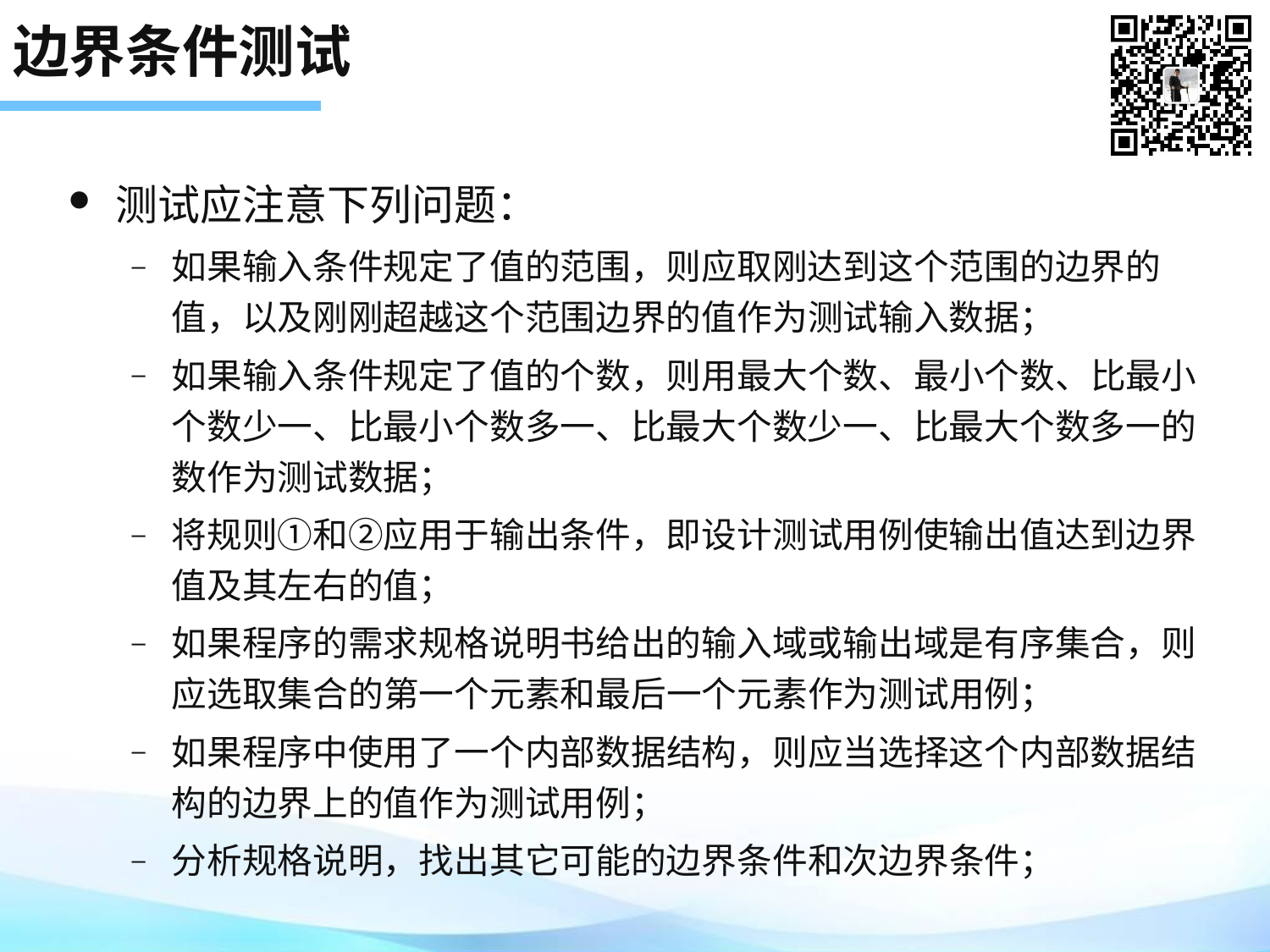

# 边界条件测试
测试应注意下列问题：
如果输入条件规定了值的范围，则应取刚达到这个范围的边界的值，以及刚刚超越这个范围边界的值作为测试输入数据；
如果输入条件规定了值的个数，则用最大个数、最小个数、比最小个数少一、比最小个数多一、比最大个数少一、比最大个数多一的数作为测试数据；
将规则①和②应用于输出条件，即设计测试用例使输出值达到边界值及其左右的值；
如果程序的需求规格说明书给出的输入域或输出域是有序集合，则应选取集合的第一个元素和最后一个元素作为测试用例；
如果程序中使用了一个内部数据结构，则应当选择这个内部数据结构的边界上的值作为测试用例；
分析规格说明，找出其它可能的边界条件和次边界条件；